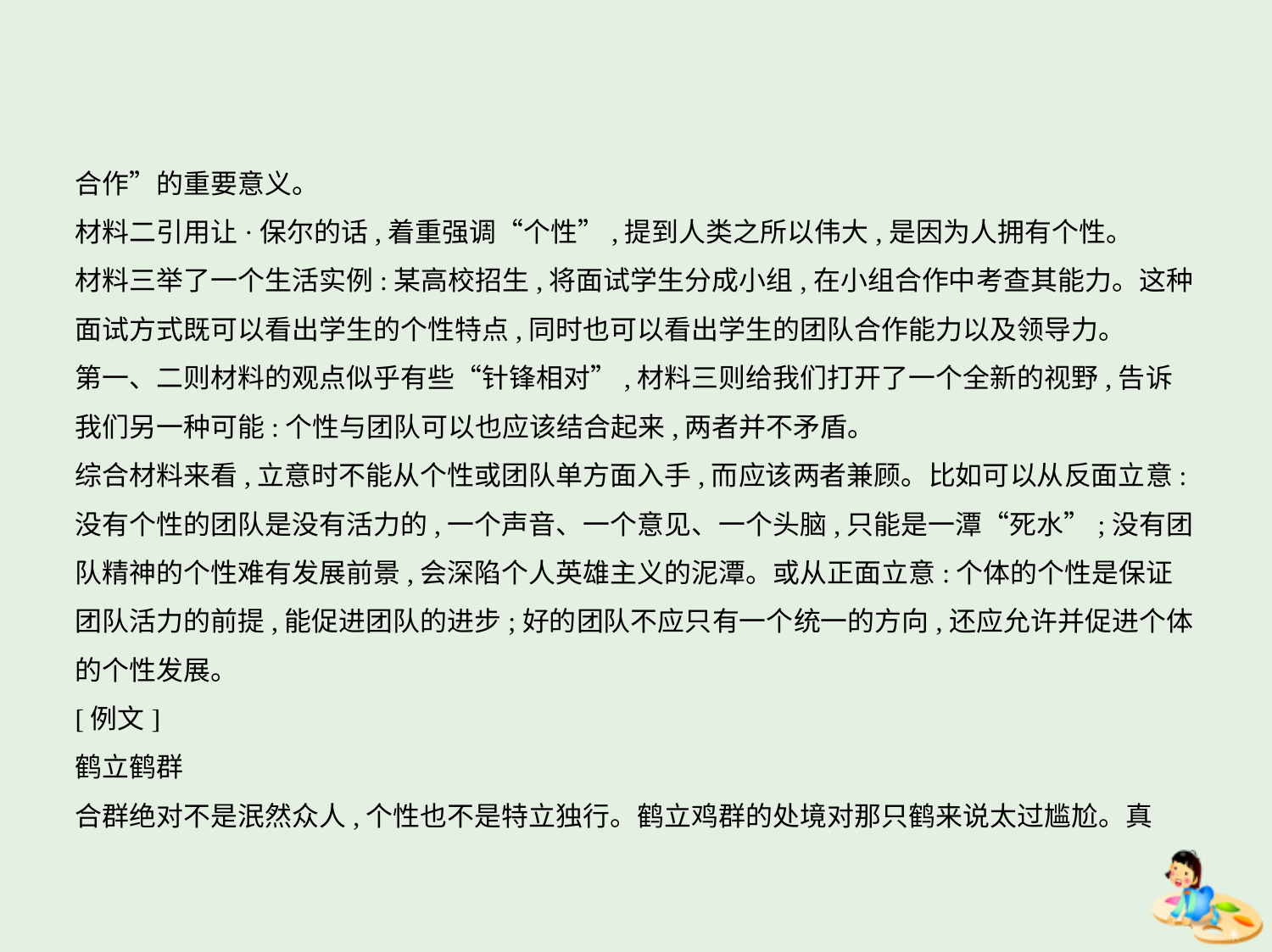

合作”的重要意义。
材料二引用让·保尔的话,着重强调“个性”,提到人类之所以伟大,是因为人拥有个性。
材料三举了一个生活实例:某高校招生,将面试学生分成小组,在小组合作中考查其能力。这种
面试方式既可以看出学生的个性特点,同时也可以看出学生的团队合作能力以及领导力。
第一、二则材料的观点似乎有些“针锋相对”,材料三则给我们打开了一个全新的视野,告诉
我们另一种可能:个性与团队可以也应该结合起来,两者并不矛盾。
综合材料来看,立意时不能从个性或团队单方面入手,而应该两者兼顾。比如可以从反面立意:
没有个性的团队是没有活力的,一个声音、一个意见、一个头脑,只能是一潭“死水”;没有团
队精神的个性难有发展前景,会深陷个人英雄主义的泥潭。或从正面立意:个体的个性是保证
团队活力的前提,能促进团队的进步;好的团队不应只有一个统一的方向,还应允许并促进个体
的个性发展。
[例文]
鹤立鹤群
合群绝对不是泯然众人,个性也不是特立独行。鹤立鸡群的处境对那只鹤来说太过尴尬。真